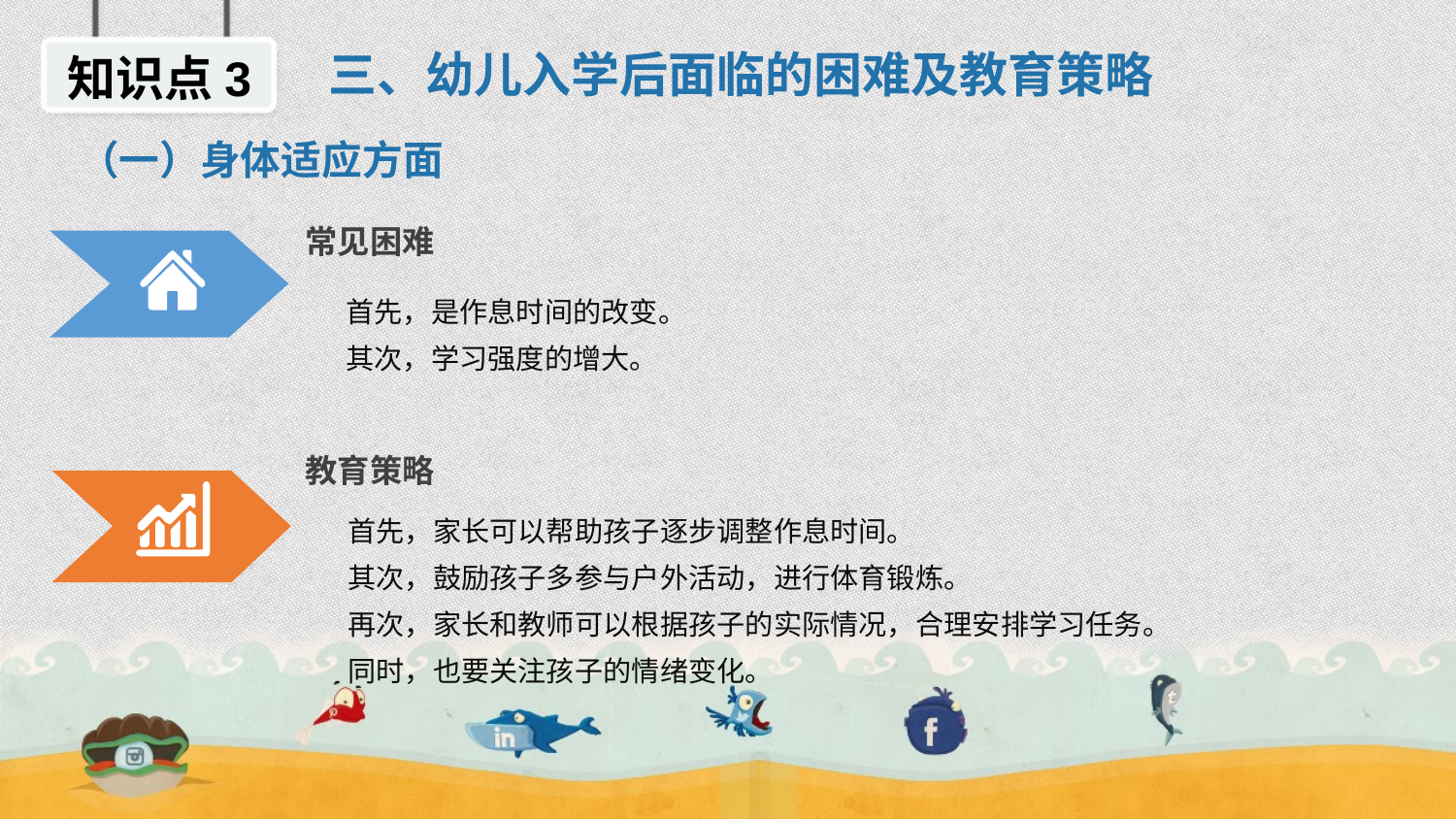

三、幼儿入学后面临的困难及教育策略
知识点3
（一）身体适应方面
常见困难

  首先，是作息时间的改变。
  其次，学习强度的增大。
教育策略

  首先，家长可以帮助孩子逐步调整作息时间。
  其次，鼓励孩子多参与户外活动，进行体育锻炼。
  再次，家长和教师可以根据孩子的实际情况，合理安排学习任务。
  同时，也要关注孩子的情绪变化。